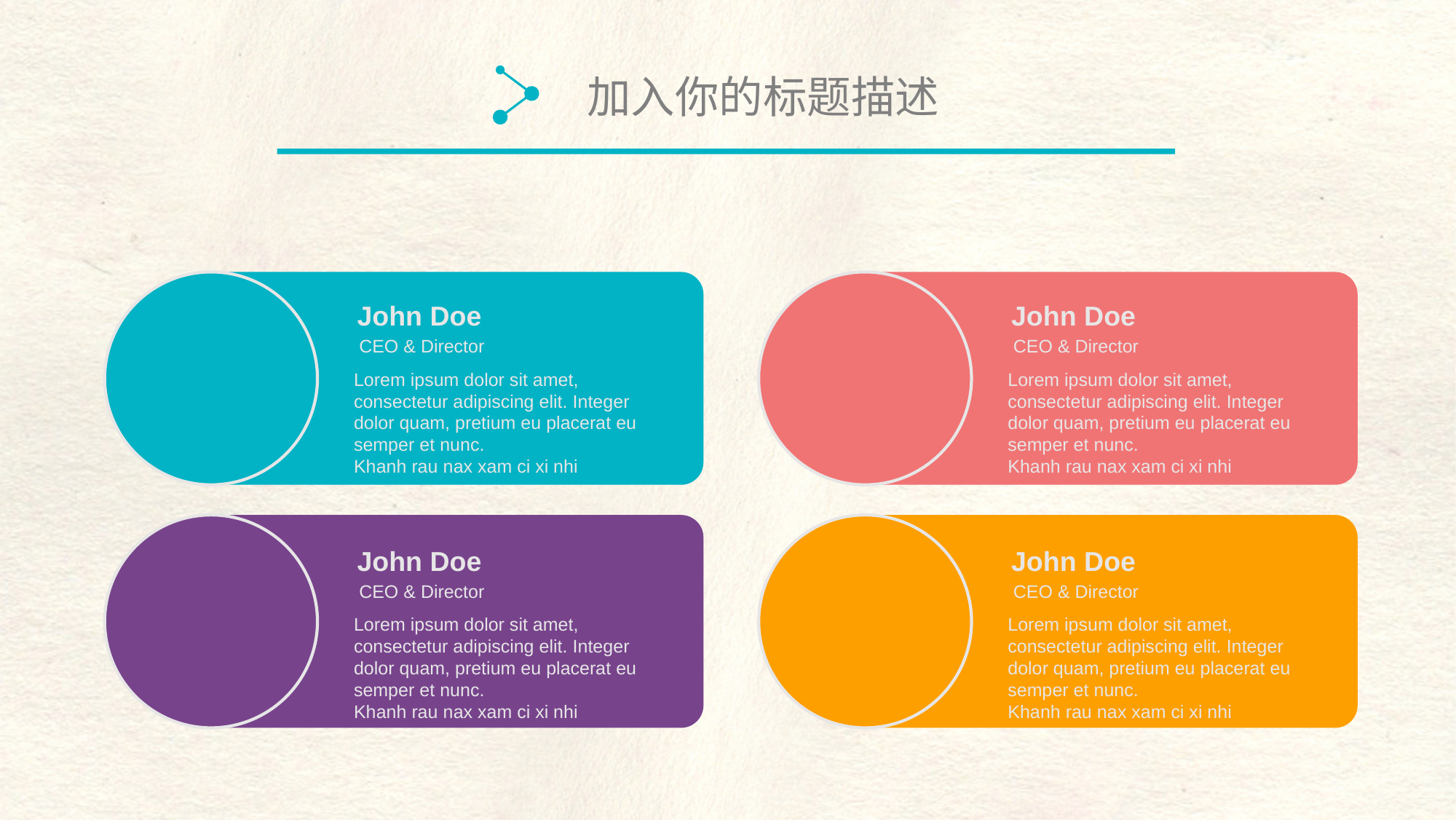

加入你的标题描述

John Doe
CEO & Director
Lorem ipsum dolor sit amet, consectetur adipiscing elit. Integer dolor quam, pretium eu placerat eu semper et nunc.
Khanh rau nax xam ci xi nhi

John Doe
CEO & Director
Lorem ipsum dolor sit amet, consectetur adipiscing elit. Integer dolor quam, pretium eu placerat eu semper et nunc.
Khanh rau nax xam ci xi nhi

John Doe
CEO & Director
Lorem ipsum dolor sit amet, consectetur adipiscing elit. Integer dolor quam, pretium eu placerat eu semper et nunc.
Khanh rau nax xam ci xi nhi

John Doe
CEO & Director
Lorem ipsum dolor sit amet, consectetur adipiscing elit. Integer dolor quam, pretium eu placerat eu semper et nunc.
Khanh rau nax xam ci xi nhi